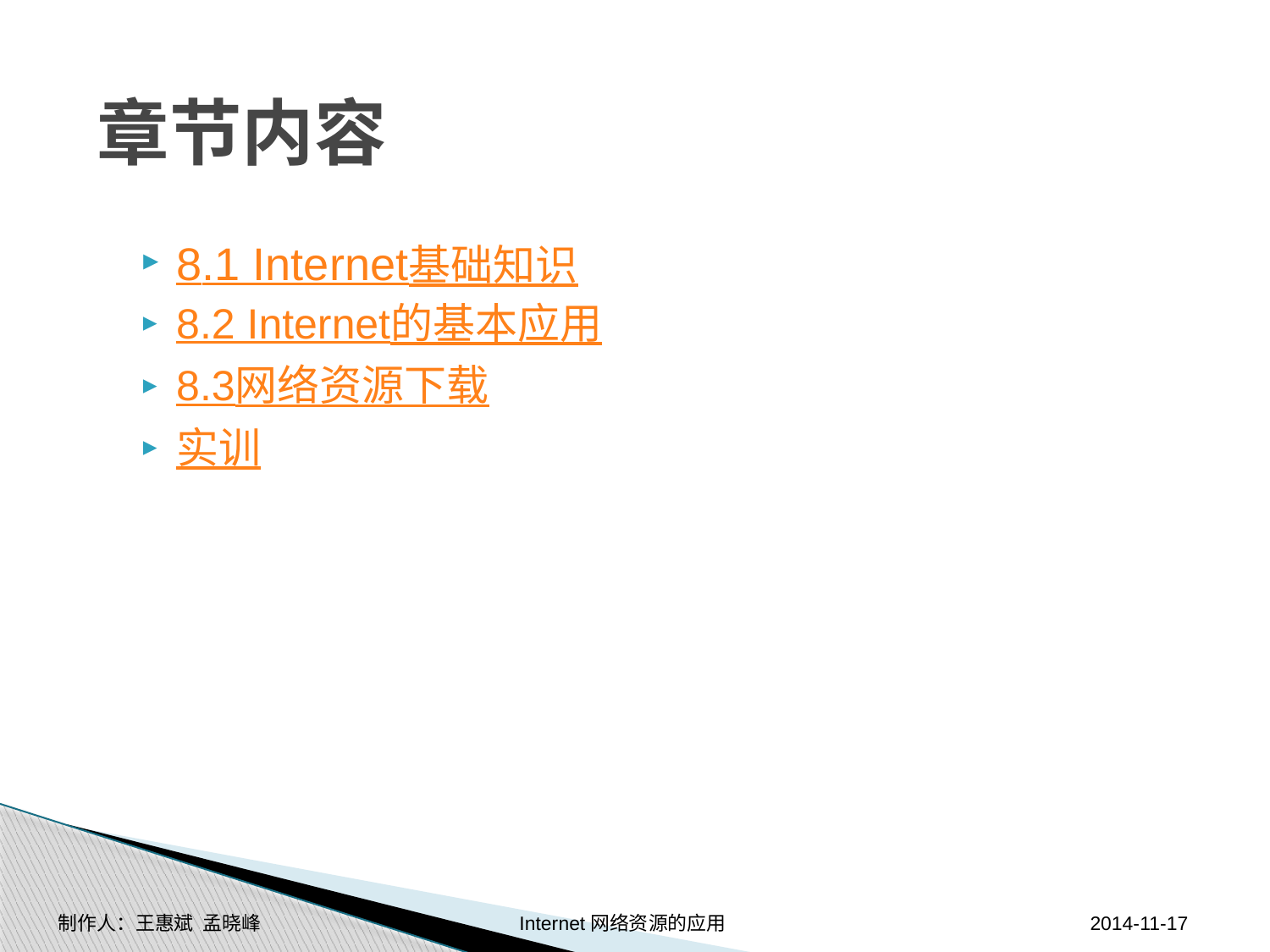

章节内容
8.1 Internet基础知识
8.2 Internet的基本应用
8.3网络资源下载
实训
制作人：王惠斌  孟晓峰                                                         Internet网络资源的应用
2014-11-17